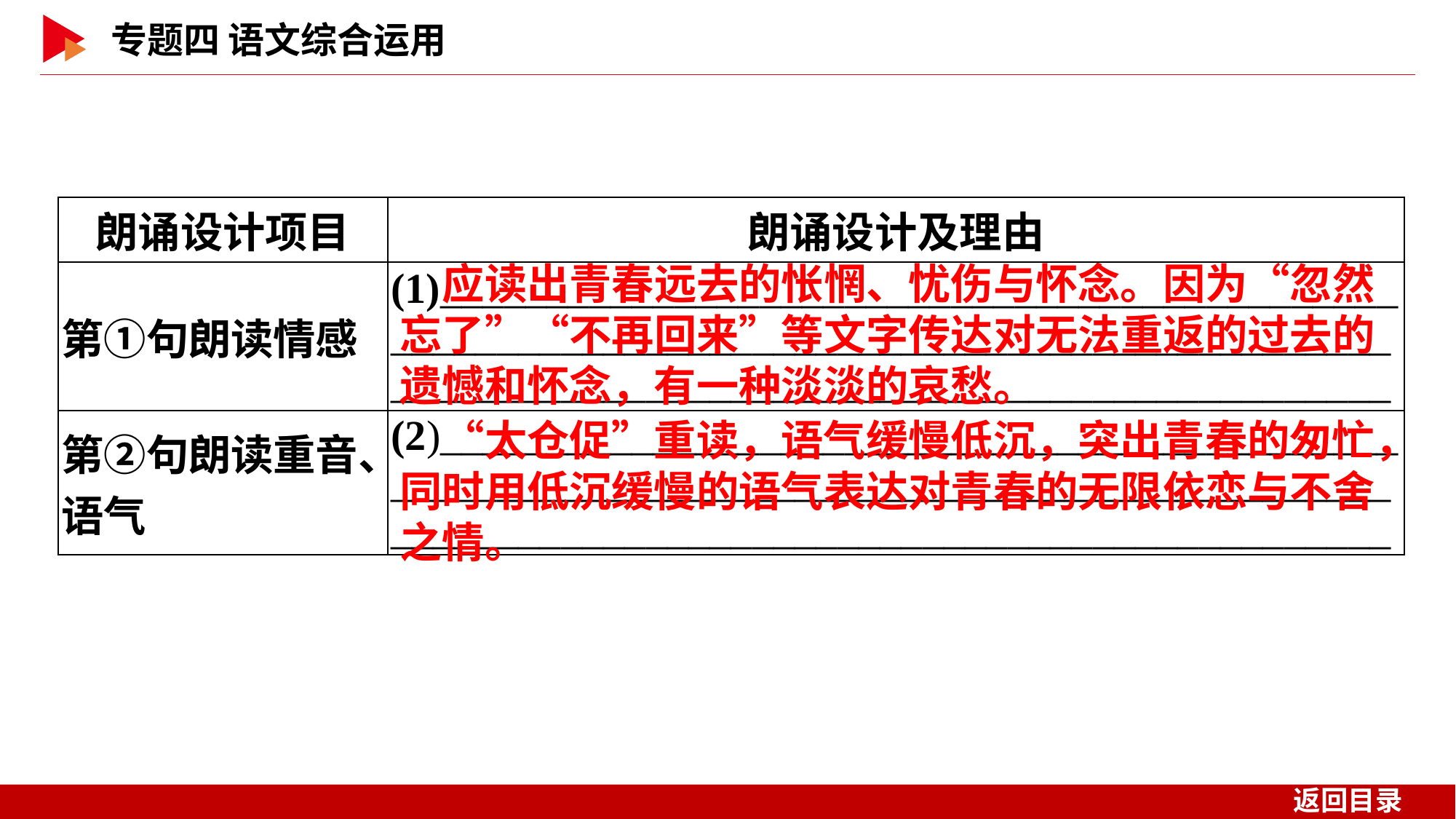

| 朗诵设计项目 | 朗诵设计及理由 |
| --- | --- |
| 第①句朗读情感 | (1)\_\_\_\_\_\_\_\_\_\_\_\_\_\_\_\_\_\_\_\_\_\_\_\_\_\_\_\_\_\_\_\_\_\_\_\_\_\_\_\_\_\_\_\_\_ \_\_\_\_\_\_\_\_\_\_\_\_\_\_\_\_\_\_\_\_\_\_\_\_\_\_\_\_\_\_\_\_\_\_\_\_\_\_\_\_\_\_\_\_\_\_\_\_\_\_\_\_\_\_\_\_\_\_\_\_\_\_\_\_\_\_\_\_\_\_\_\_\_\_\_\_\_\_\_\_\_\_\_\_\_\_\_\_\_\_\_\_\_\_ |
| 第②句朗读重音、语气 | (2)\_\_\_\_\_\_\_\_\_\_\_\_\_\_\_\_\_\_\_\_\_\_\_\_\_\_\_\_\_\_\_\_\_\_\_\_\_\_\_\_\_\_\_\_\_\_\_\_\_\_\_\_\_\_\_\_\_\_\_\_\_\_\_\_\_\_\_\_\_\_\_\_\_\_\_\_\_\_\_\_\_\_\_\_\_\_\_\_\_\_\_\_\_\_\_\_\_\_\_\_\_\_\_\_\_\_\_\_\_\_\_\_\_\_\_\_\_\_\_\_\_\_\_\_\_\_\_\_\_\_\_\_\_\_\_\_\_\_\_ |
　应读出青春远去的怅惘、忧伤与怀念。因为“忽然忘了”“不再回来”等文字传达对无法重返的过去的遗憾和怀念，有一种淡淡的哀愁。
　“太仓促”重读，语气缓慢低沉，突出青春的匆忙，同时用低沉缓慢的语气表达对青春的无限依恋与不舍之情。